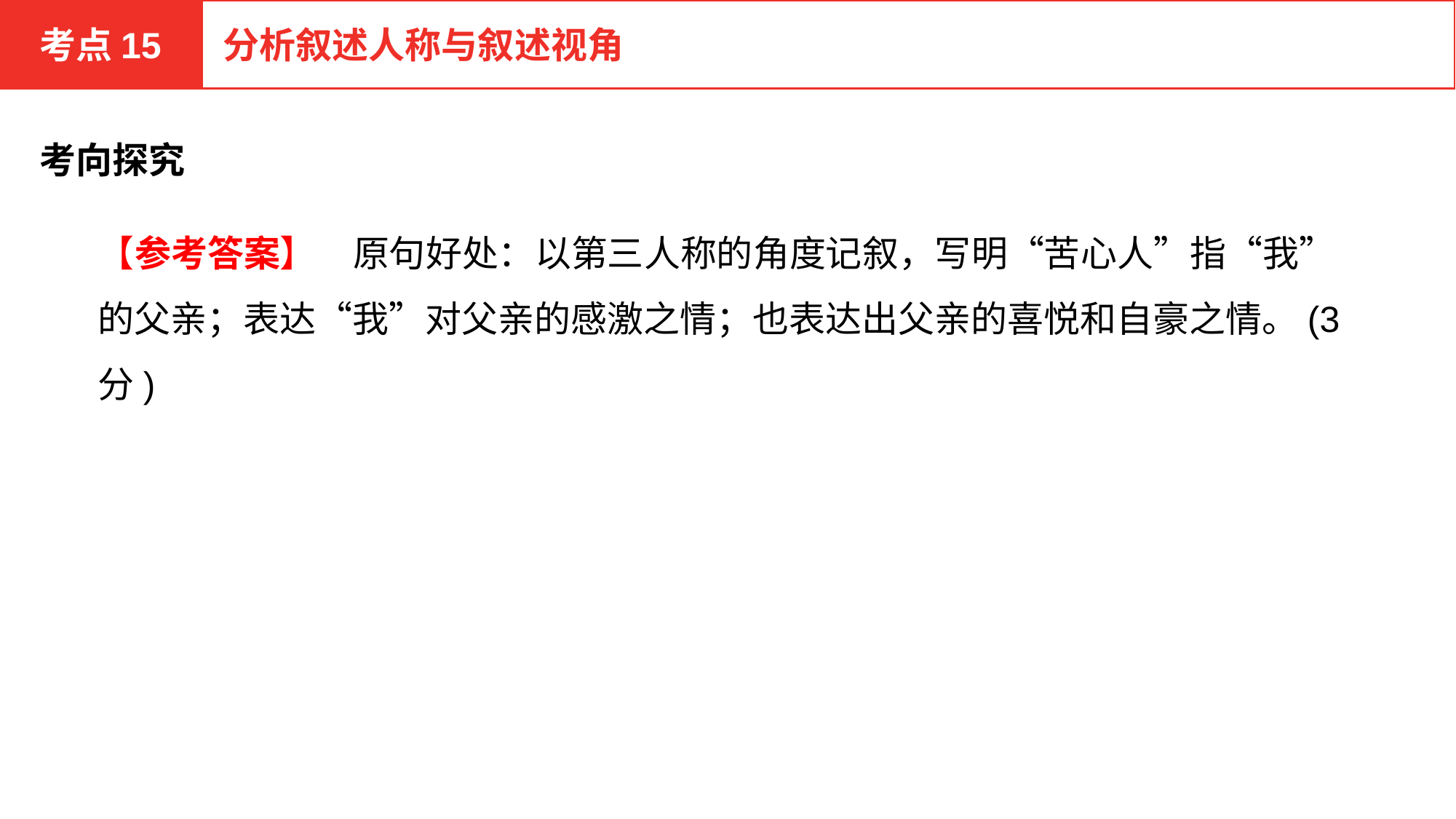

考点15
分析叙述人称与叙述视角
考向探究

【参考答案】　原句好处：以第三人称的角度记叙，写明“苦心人”指“我”的父亲；表达“我”对父亲的感激之情；也表达出父亲的喜悦和自豪之情。(3分)